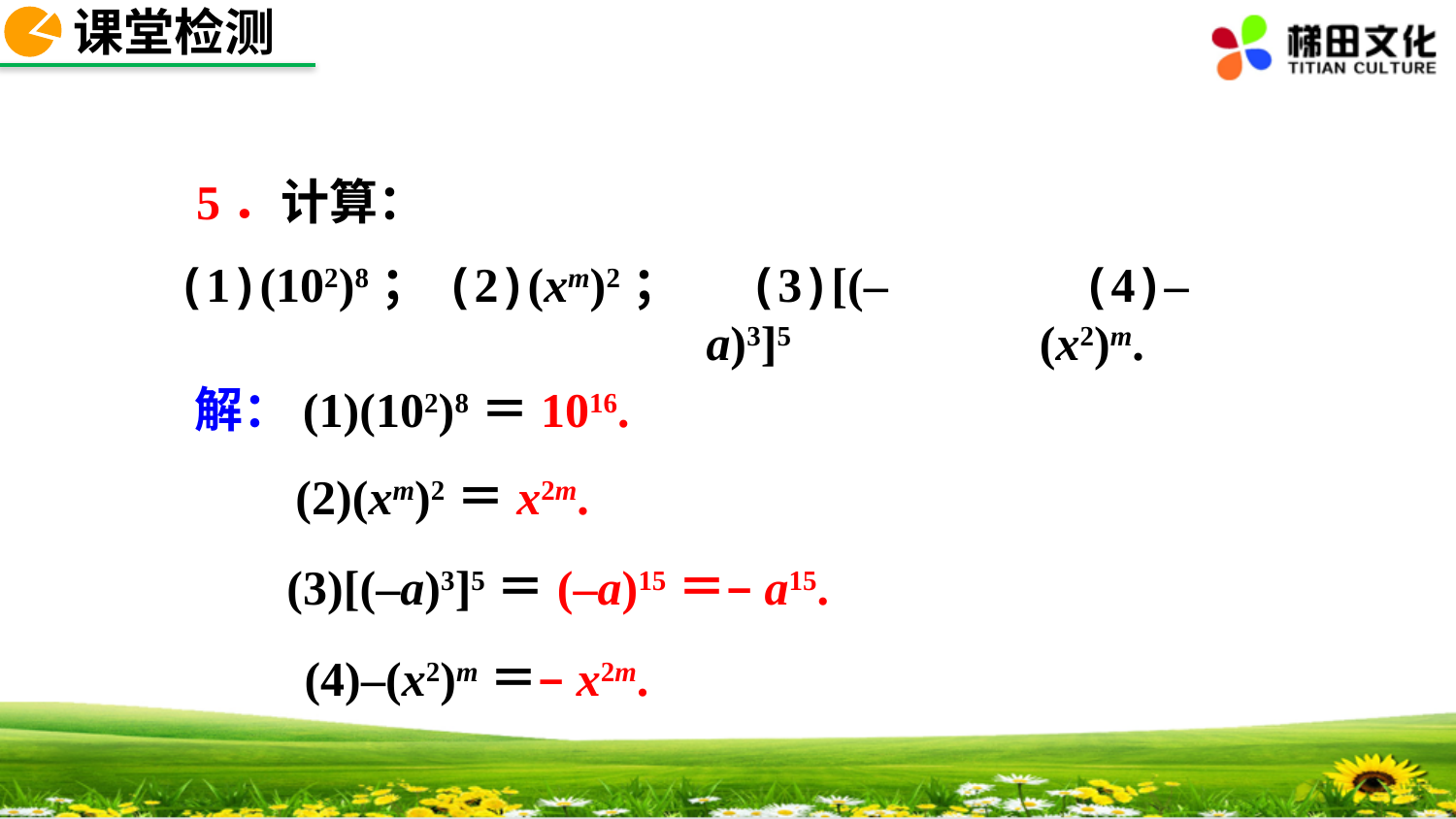

课堂检测

5．计算：
(3)[(–a)3]5
(1)(102)8；
(2)(xm)2；
(4)–(x2)m.
解：(1)(102)8＝1016.
(2)(xm)2＝x2m.
(3)[(–a)3]5＝(–a)15＝–a15.
(4)–(x2)m＝–x2m.